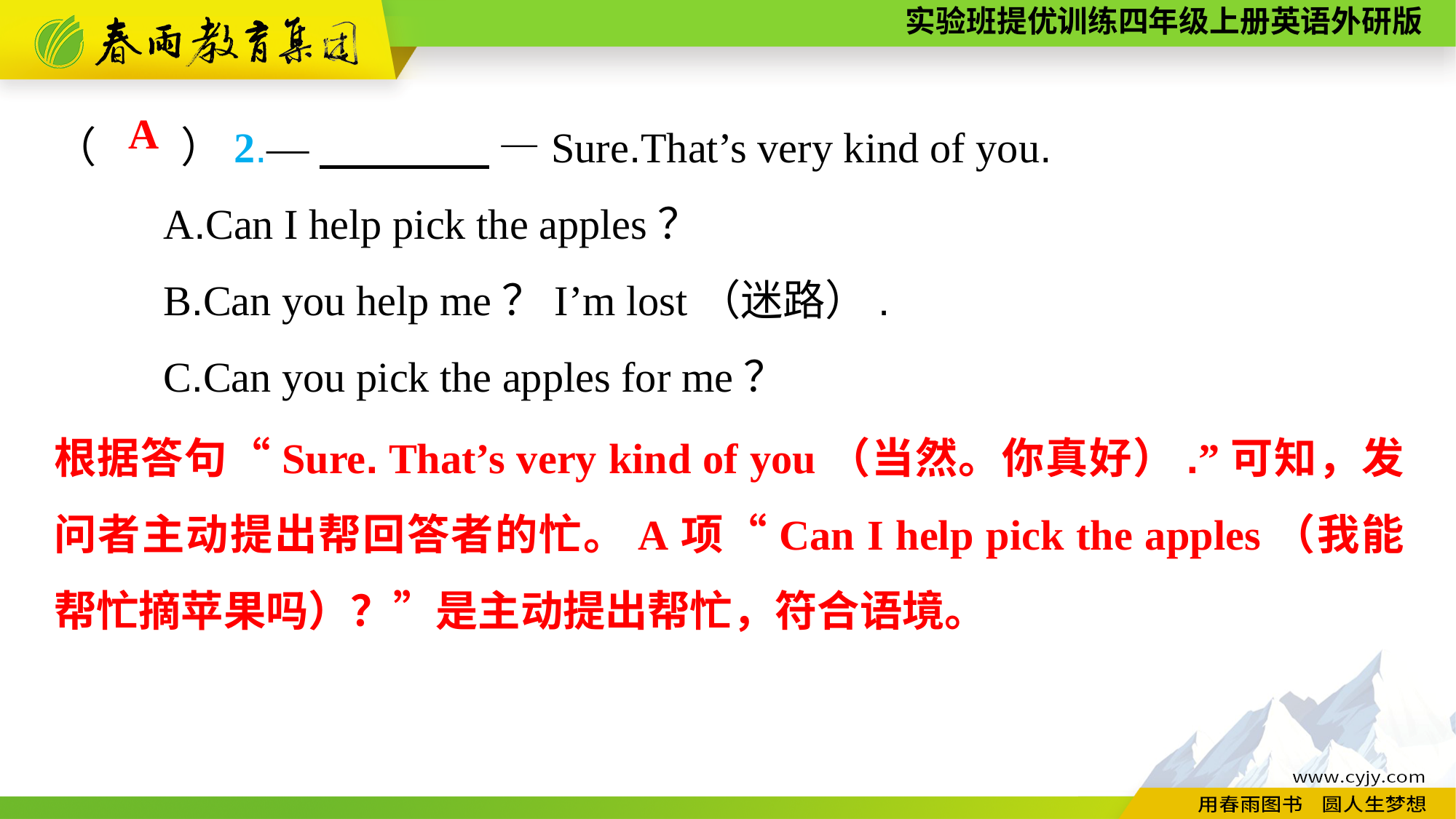

（　　）2.—　　　　 —Sure.That’s very kind of you.
	A.Can I help pick the apples？
	B.Can you help me？I’m lost（迷路）.
	C.Can you pick the apples for me？
A
根据答句“Sure. That’s very kind of you（当然。你真好）.”可知，发问者主动提出帮回答者的忙。A项“Can I help pick the apples（我能帮忙摘苹果吗）？”是主动提出帮忙，符合语境。